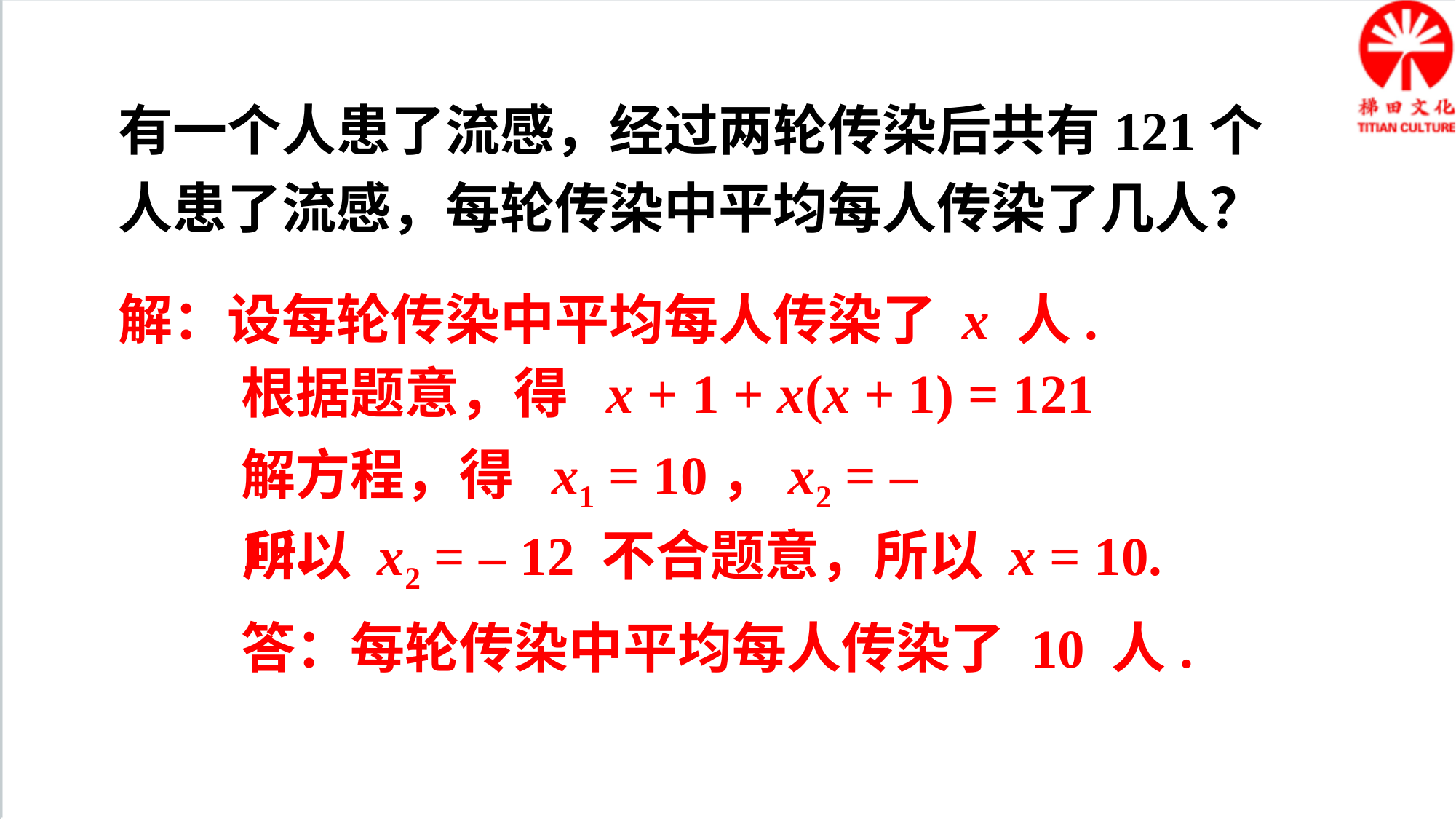

有一个人患了流感，经过两轮传染后共有121个人患了流感，每轮传染中平均每人传染了几人？
解：设每轮传染中平均每人传染了 x 人.
根据题意，得  x + 1 + x(x + 1) = 121
解方程，得  x1 = 10，x2 = – 12.
所以 x2 = – 12 不合题意，所以 x = 10.
答：每轮传染中平均每人传染了 10 人.